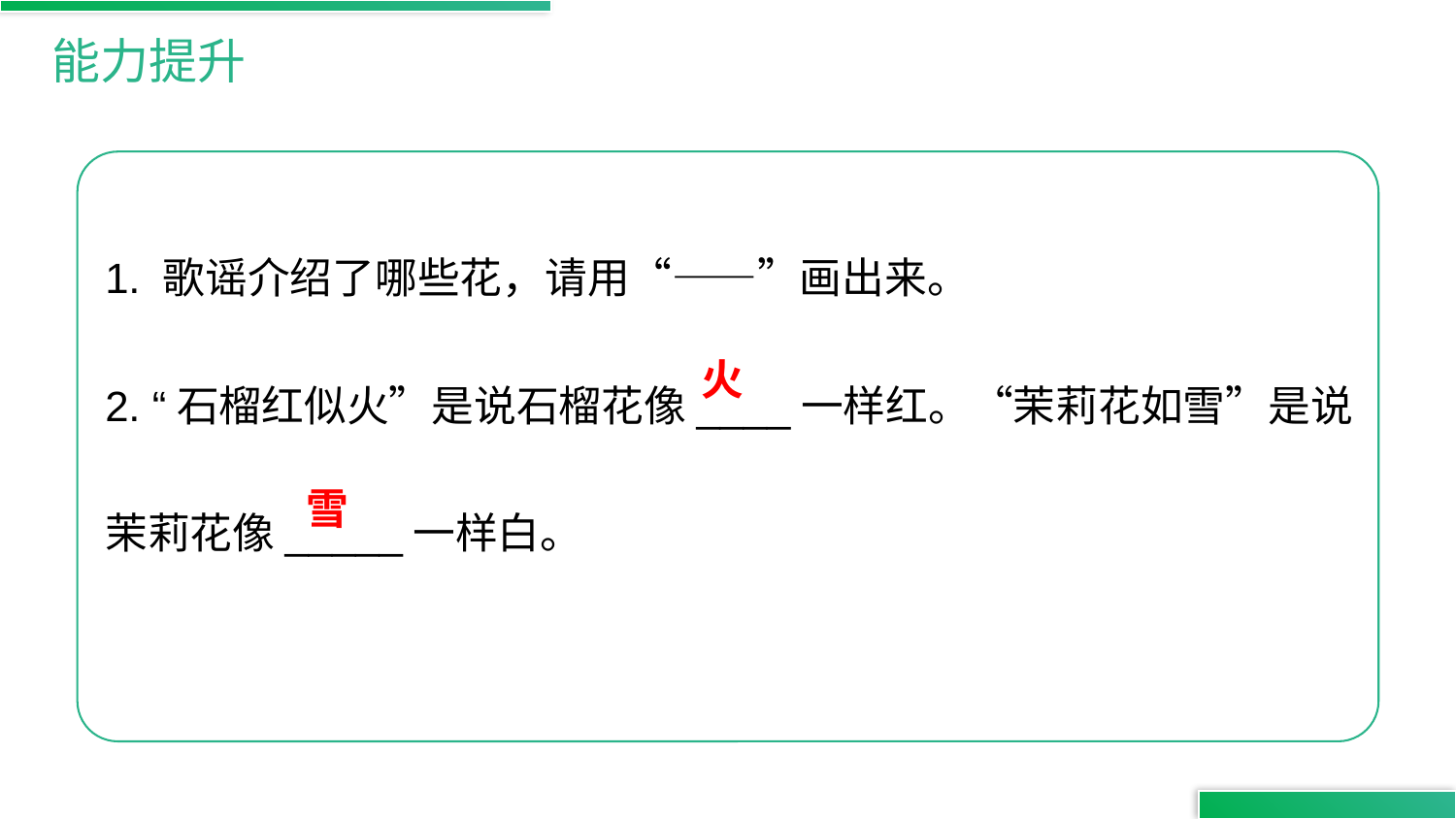

能力提升
1. 歌谣介绍了哪些花，请用“——”画出来。
2. “石榴红似火”是说石榴花像____一样红。“茉莉花如雪”是说茉莉花像_____一样白。
火
雪